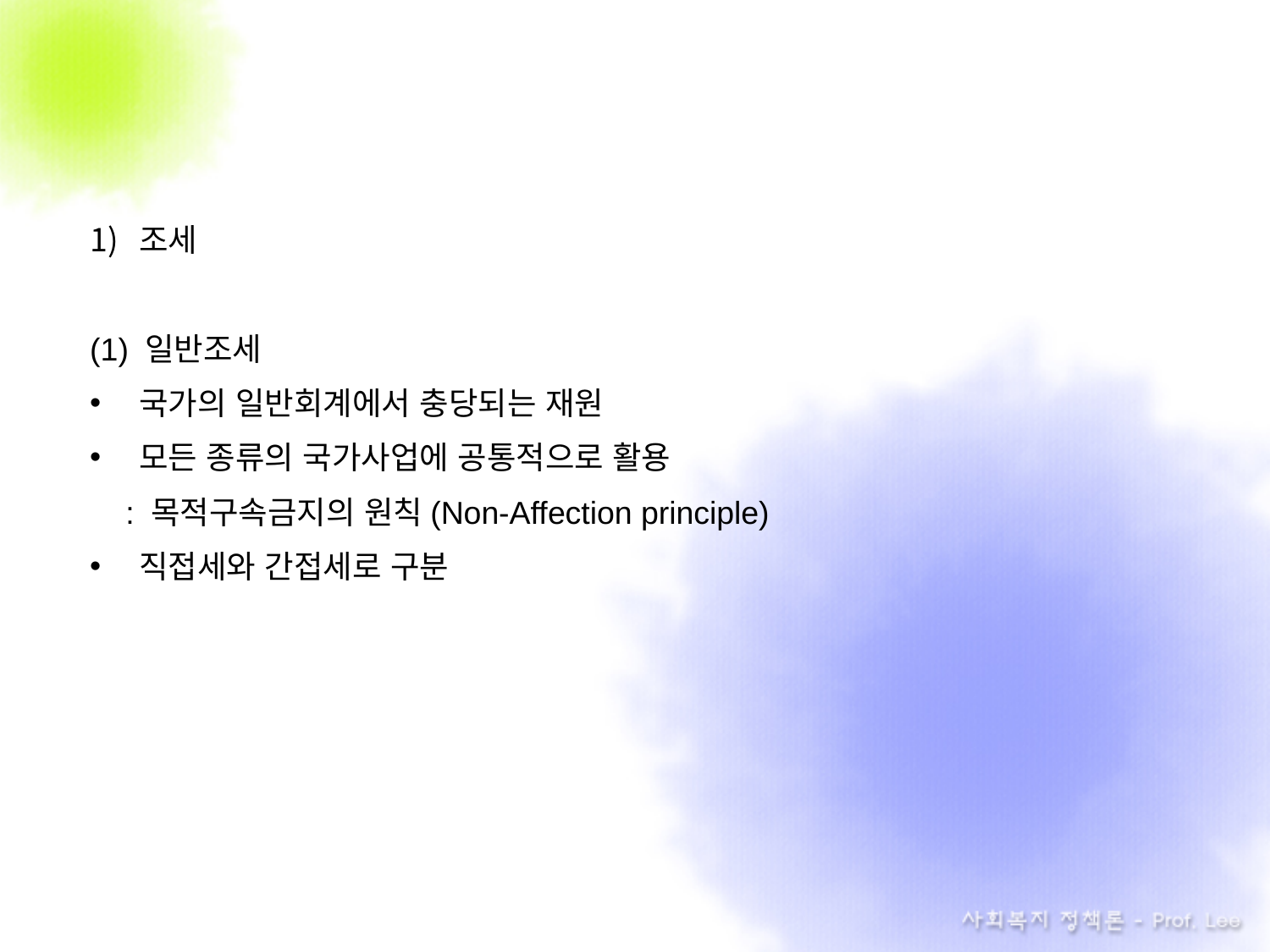

조세

(1) 일반조세
국가의 일반회계에서 충당되는 재원
모든 종류의 국가사업에 공통적으로 활용
    : 목적구속금지의 원칙(Non-Affection principle)
직접세와 간접세로 구분